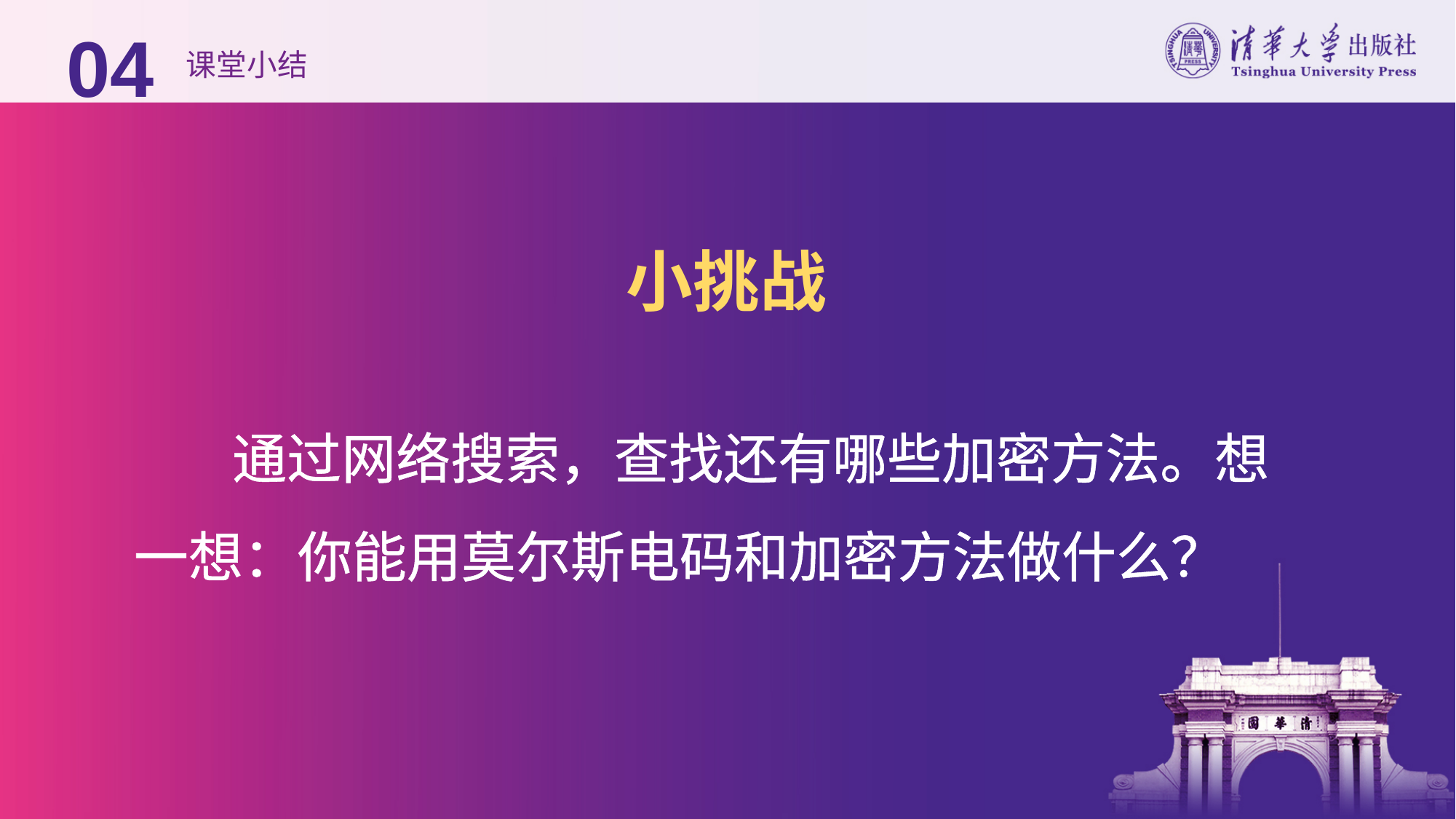

04
# 课堂小结
小挑战
       通过网络搜索，查找还有哪些加密方法。想一想：你能用莫尔斯电码和加密方法做什么？